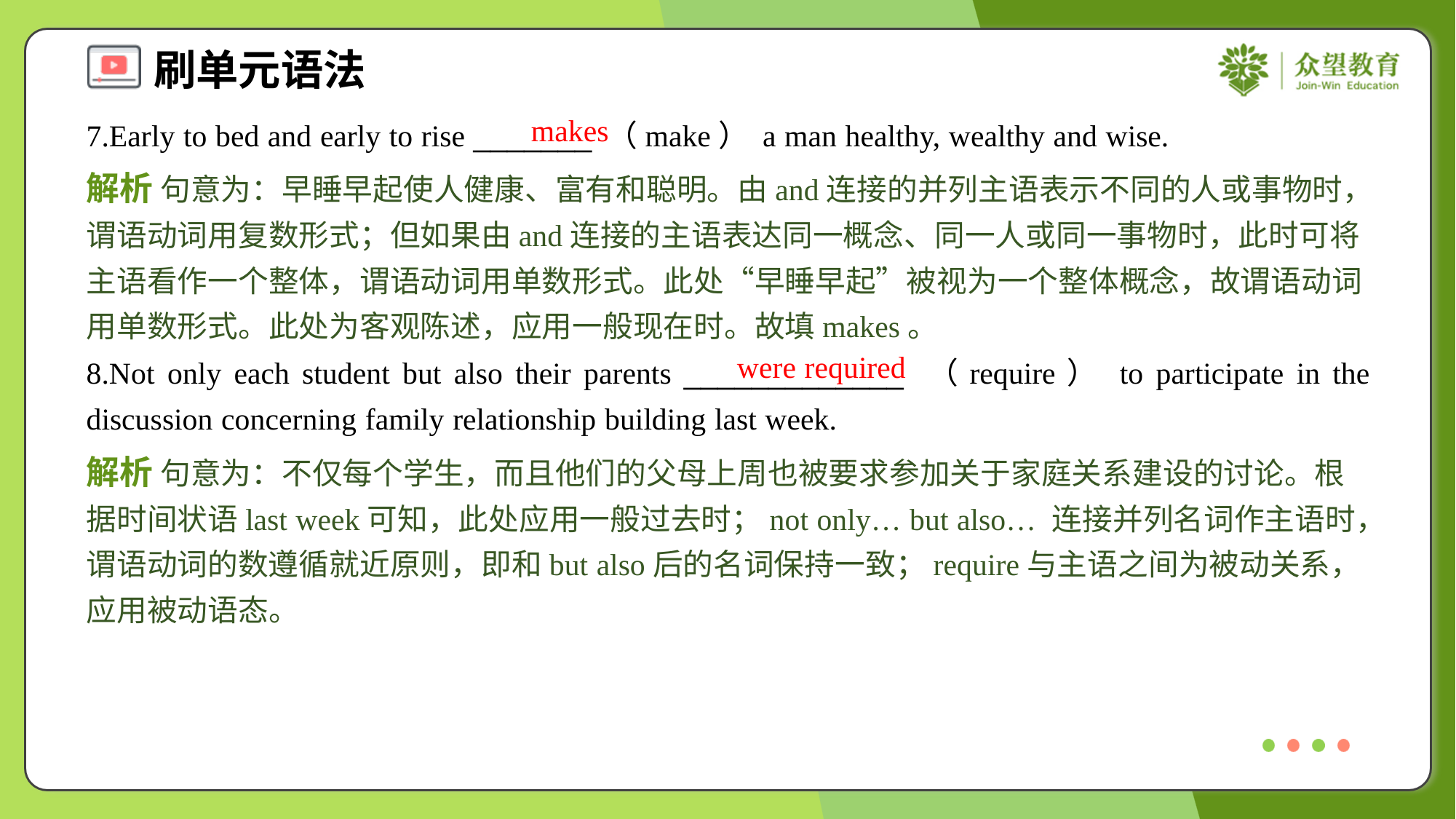

makes
7.Early to bed and early to rise _______ （make） a man healthy, wealthy and wise.
解析 句意为：早睡早起使人健康、富有和聪明。由and连接的并列主语表示不同的人或事物时，谓语动词用复数形式；但如果由and连接的主语表达同一概念、同一人或同一事物时，此时可将主语看作一个整体，谓语动词用单数形式。此处“早睡早起”被视为一个整体概念，故谓语动词用单数形式。此处为客观陈述，应用一般现在时。故填makes。
were required
8.Not only each student but also their parents _____________ （require） to participate in the discussion concerning family relationship building last week.
解析 句意为：不仅每个学生，而且他们的父母上周也被要求参加关于家庭关系建设的讨论。根据时间状语last week可知，此处应用一般过去时；not only… but also… 连接并列名词作主语时，谓语动词的数遵循就近原则，即和but also后的名词保持一致；require与主语之间为被动关系，应用被动语态。